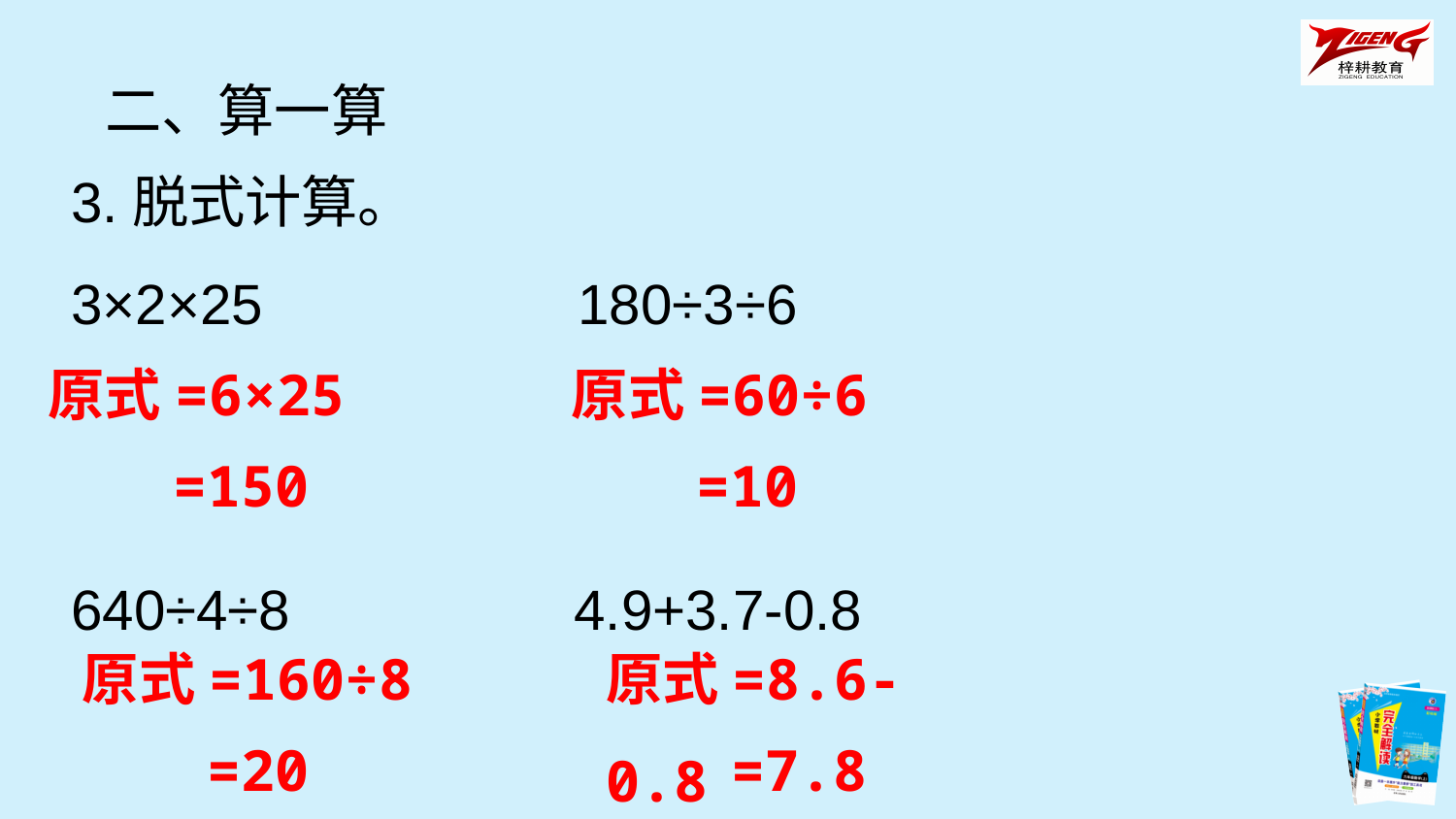

二、算一算
3.脱式计算。
3×2×25                    180÷3÷6

640÷4÷8                  4.9+3.7-0.8
原式=6×25
原式=60÷6
=150
=10
原式=160÷8
原式=8.6-0.8
=20
=7.8